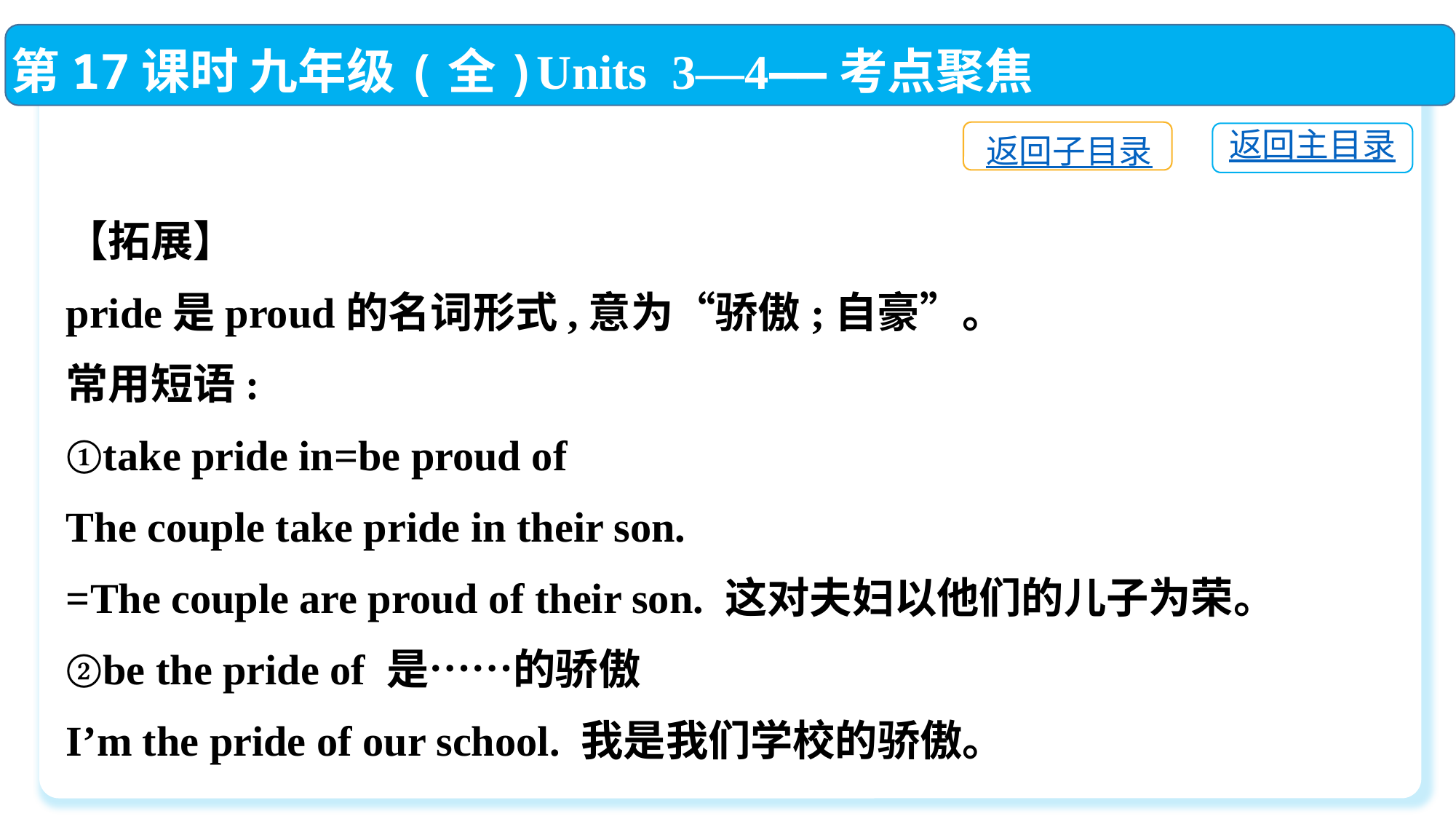

第17课时 九年级(全)Units  3—4——考点聚焦

返回子目录
返回主目录
【拓展】
pride是proud的名词形式,意为“骄傲;自豪”。
常用短语:
①take pride in=be proud of
The couple take pride in their son.
=The couple are proud of their son. 这对夫妇以他们的儿子为荣。
②be the pride of 是……的骄傲
I’m the pride of our school. 我是我们学校的骄傲。